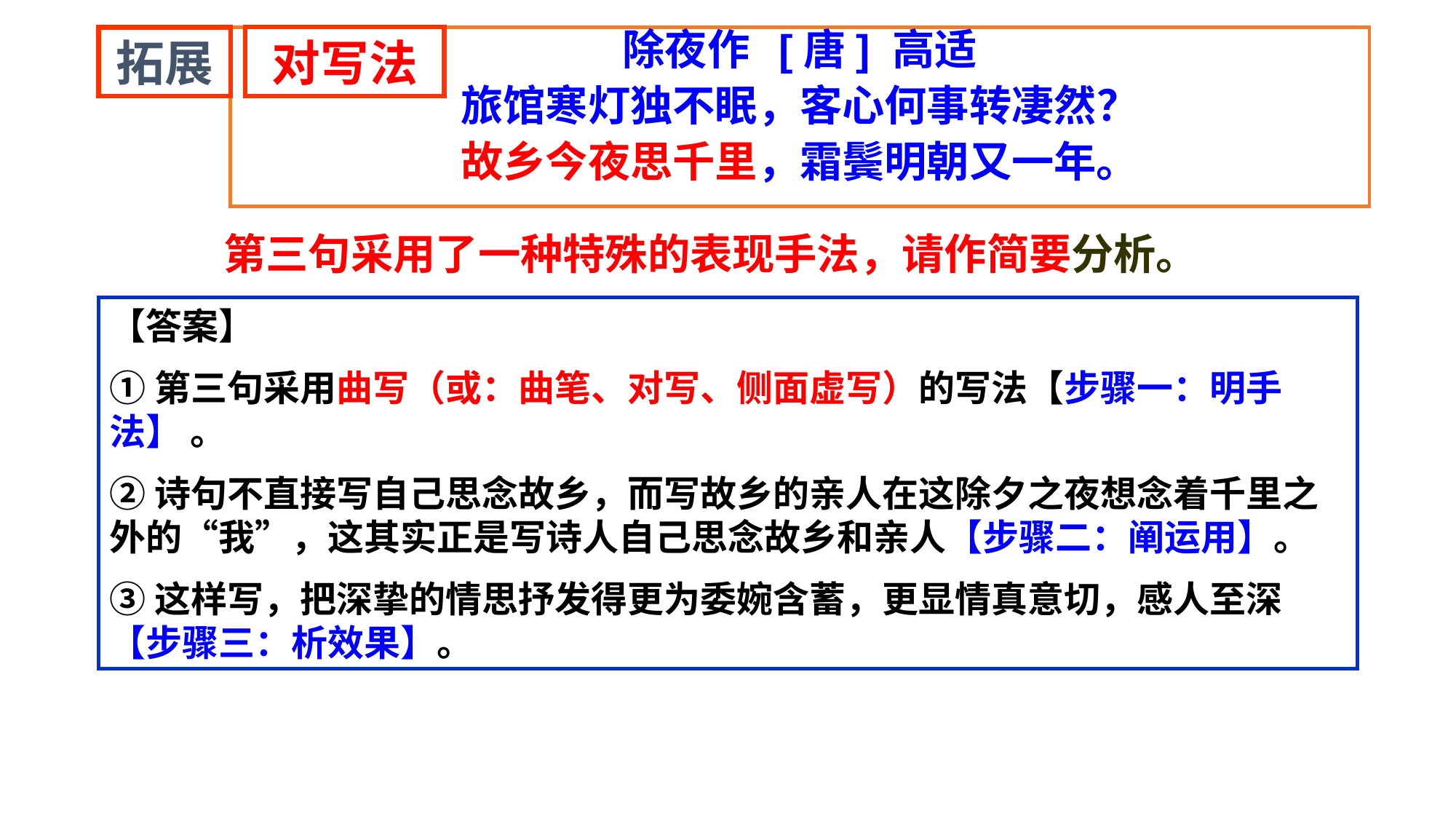

对写法
拓展
除夜作  [唐] 高适
旅馆寒灯独不眠，客心何事转凄然？
故乡今夜思千里，霜鬓明朝又一年。
第三句采用了一种特殊的表现手法，请作简要分析。
【答案】
①第三句采用曲写（或：曲笔、对写、侧面虚写）的写法【步骤一：明手法】 。
②诗句不直接写自己思念故乡，而写故乡的亲人在这除夕之夜想念着千里之外的“我”，这其实正是写诗人自己思念故乡和亲人【步骤二：阐运用】。
③这样写，把深挚的情思抒发得更为委婉含蓄，更显情真意切，感人至深【步骤三：析效果】。